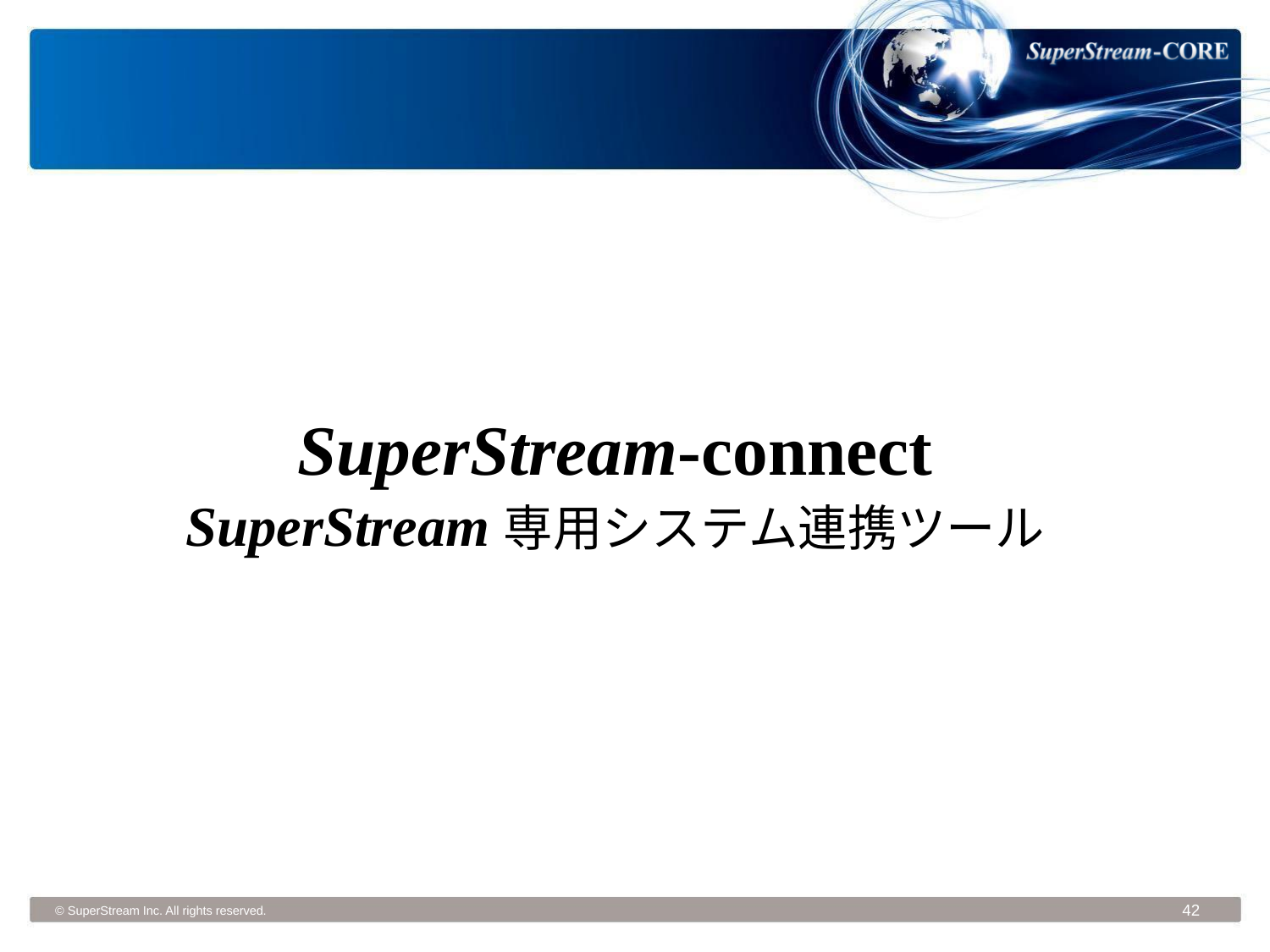

SuperStream-connect
SuperStream専用システム連携ツール
© SuperStream Inc. All rights reserved.
42